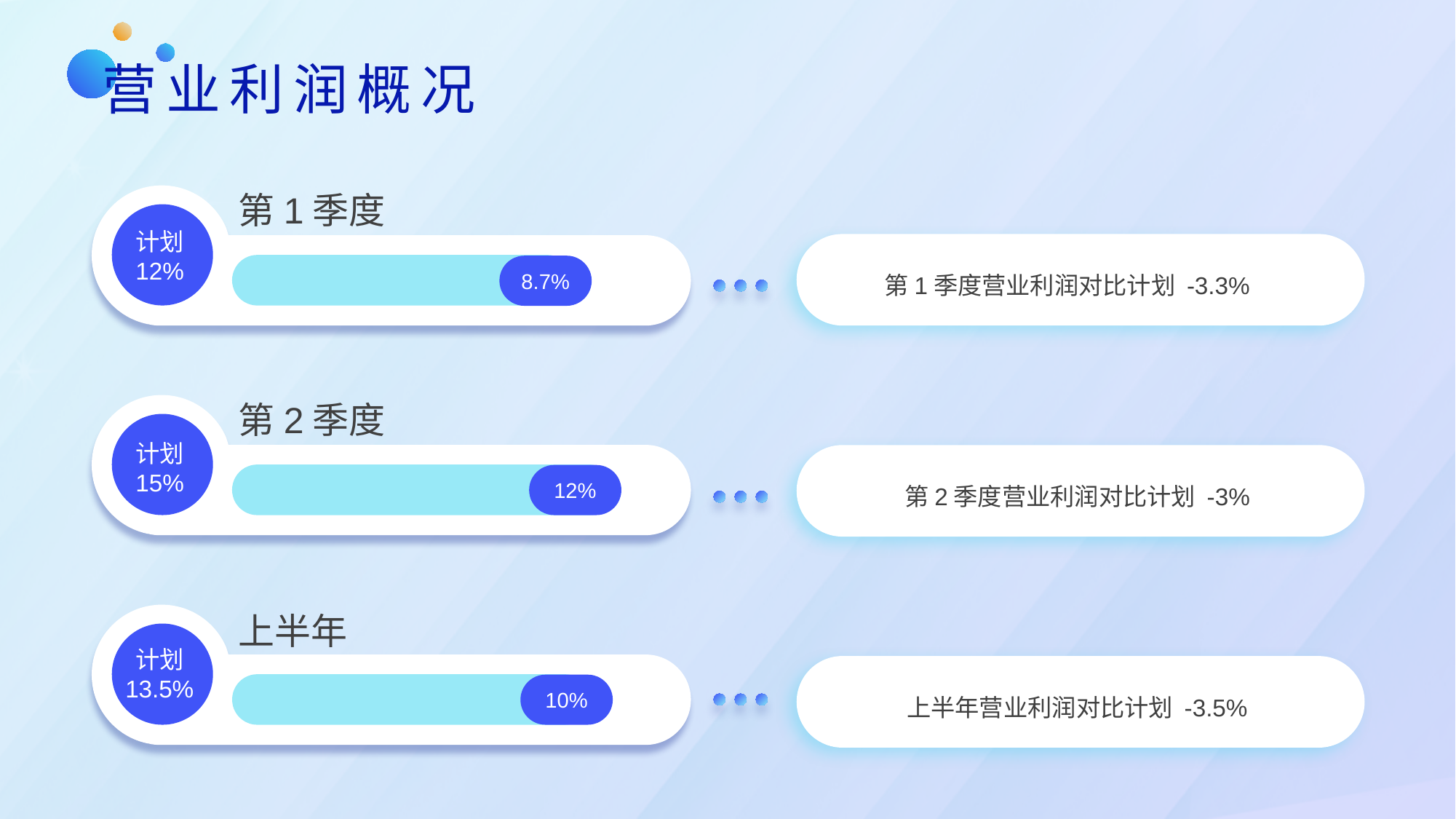

# 营业利润概况

第1季度
计划
12%

第1季度营业利润对比计划 -3.3%
8.7%

第2季度
计划
15%

第2季度营业利润对比计划 -3%
12%

上半年
计划
13.5%

上半年营业利润对比计划 -3.5%
10%